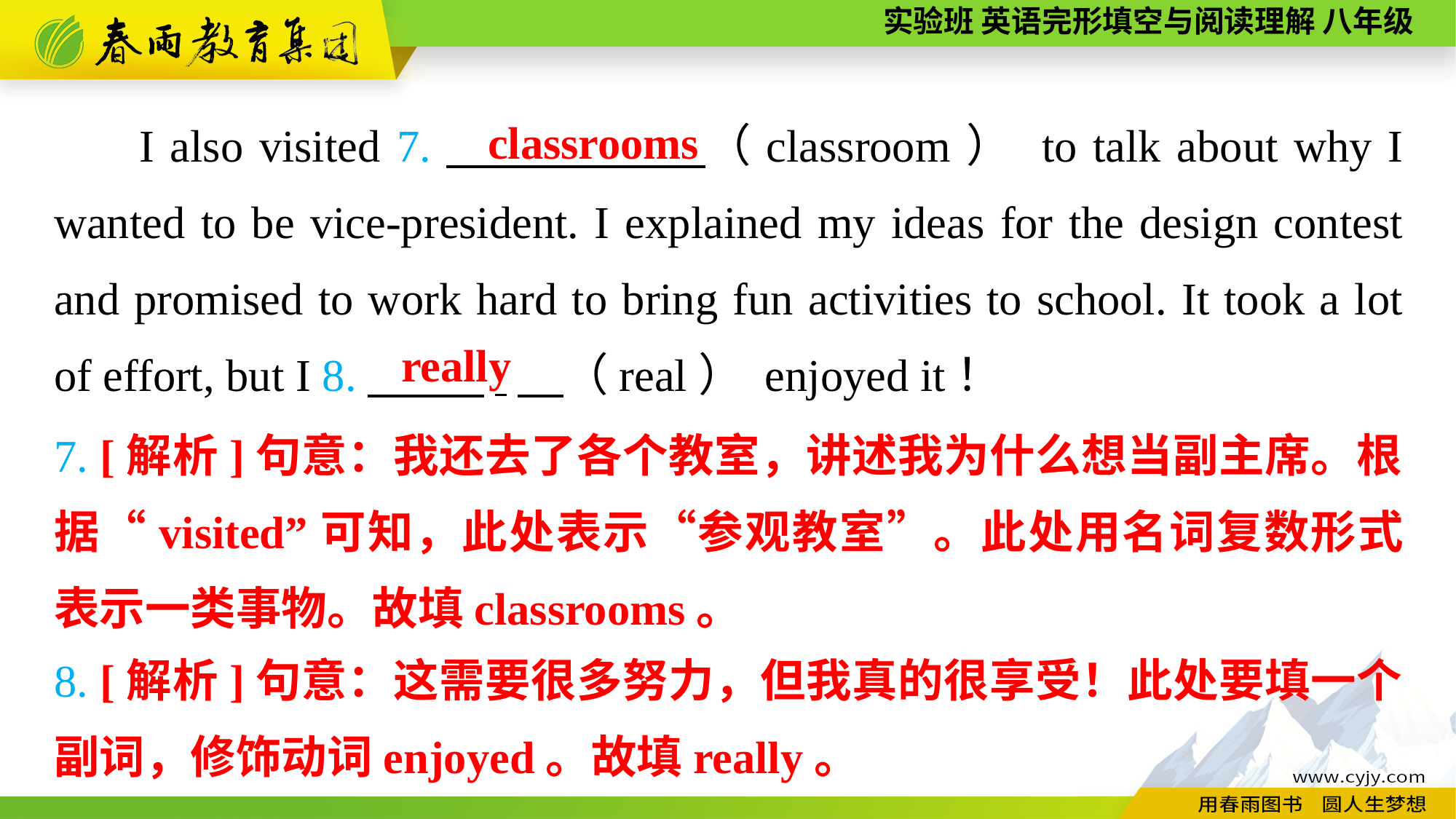

classrooms
I also visited 7.　　    　　（classroom） to talk about why I wanted to be vice-president. I explained my ideas for the design contest and promised to work hard to bring fun activities to school. It took a lot of effort, but I 8.　       .　（real） enjoyed it！
really
7. [解析]句意：我还去了各个教室，讲述我为什么想当副主席。根据“visited”可知，此处表示“参观教室”。此处用名词复数形式表示一类事物。故填classrooms。
8. [解析]句意：这需要很多努力，但我真的很享受！此处要填一个副词，修饰动词enjoyed。故填really。